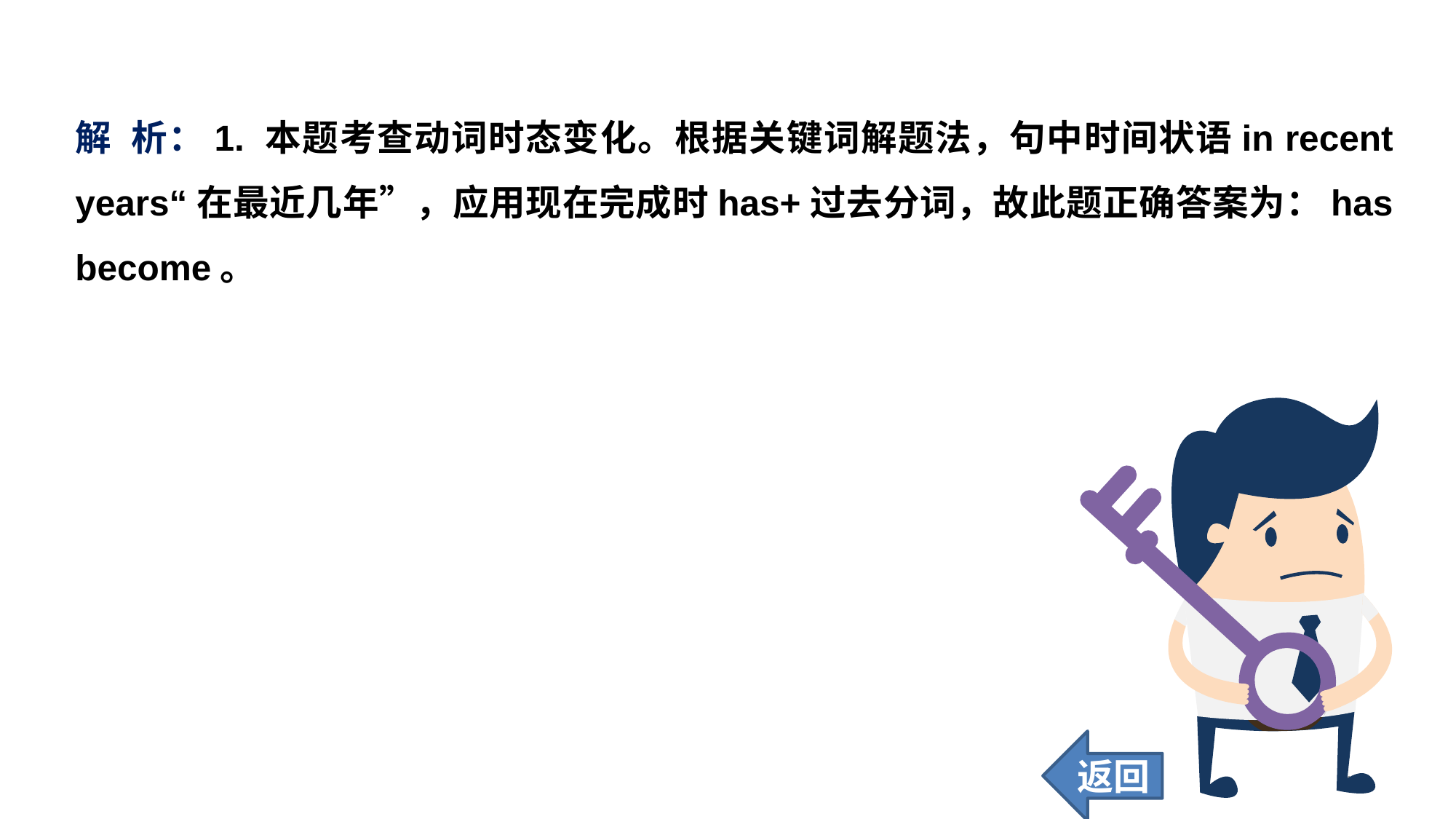

解  析：1. 本题考查动词时态变化。根据关键词解题法，句中时间状语in recent years“在最近几年”，应用现在完成时has+过去分词，故此题正确答案为：has become。

返回
148